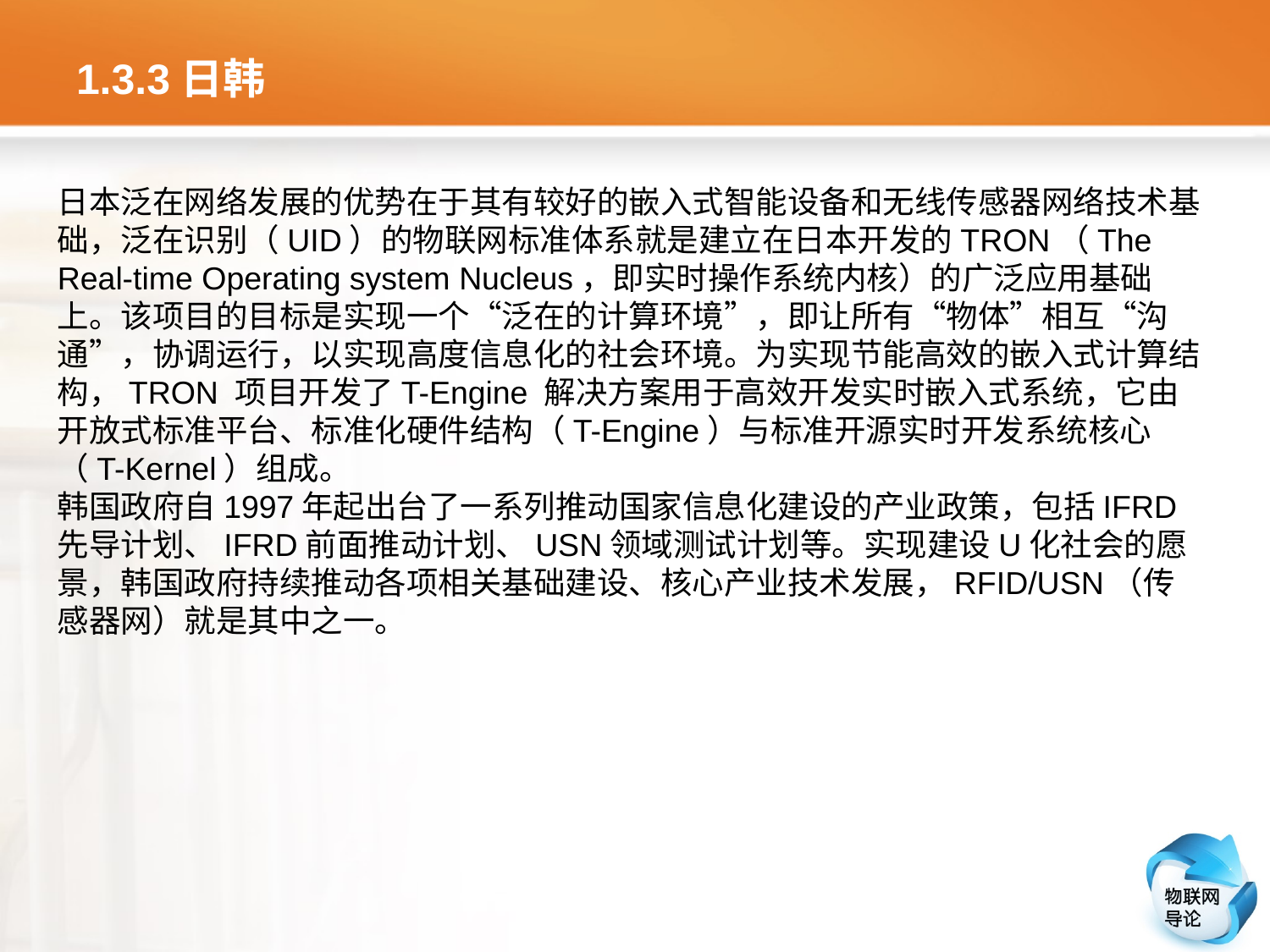

# 1.3.3日韩
日本泛在网络发展的优势在于其有较好的嵌入式智能设备和无线传感器网络技术基础，泛在识别（UID）的物联网标准体系就是建立在日本开发的TRON（The Real-time Operating system Nucleus，即实时操作系统内核）的广泛应用基础上。该项目的目标是实现一个“泛在的计算环境”，即让所有“物体”相互“沟通”，协调运行，以实现高度信息化的社会环境。为实现节能高效的嵌入式计算结构，TRON 项目开发了T-Engine 解决方案用于高效开发实时嵌入式系统，它由开放式标准平台、标准化硬件结构（T-Engine）与标准开源实时开发系统核心（T-Kernel）组成。
韩国政府自1997年起出台了一系列推动国家信息化建设的产业政策，包括IFRD先导计划、IFRD前面推动计划、USN领域测试计划等。实现建设U化社会的愿景，韩国政府持续推动各项相关基础建设、核心产业技术发展，RFID/USN（传感器网）就是其中之一。